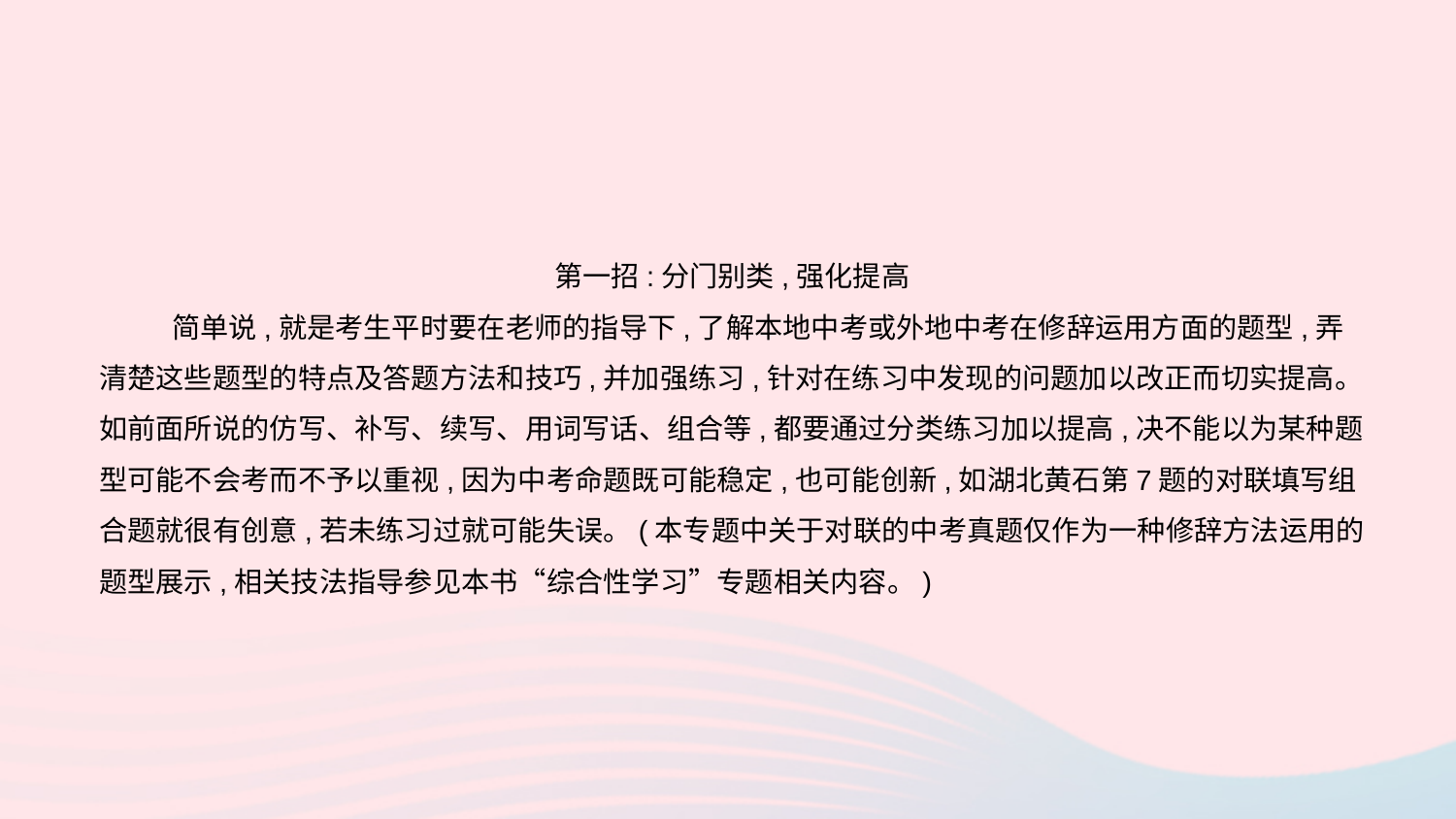

第一招:分门别类,强化提高
简单说,就是考生平时要在老师的指导下,了解本地中考或外地中考在修辞运用方面的题型,弄清楚这些题型的特点及答题方法和技巧,并加强练习,针对在练习中发现的问题加以改正而切实提高。如前面所说的仿写、补写、续写、用词写话、组合等,都要通过分类练习加以提高,决不能以为某种题型可能不会考而不予以重视,因为中考命题既可能稳定,也可能创新,如湖北黄石第7题的对联填写组合题就很有创意,若未练习过就可能失误。(本专题中关于对联的中考真题仅作为一种修辞方法运用的题型展示,相关技法指导参见本书“综合性学习”专题相关内容。)